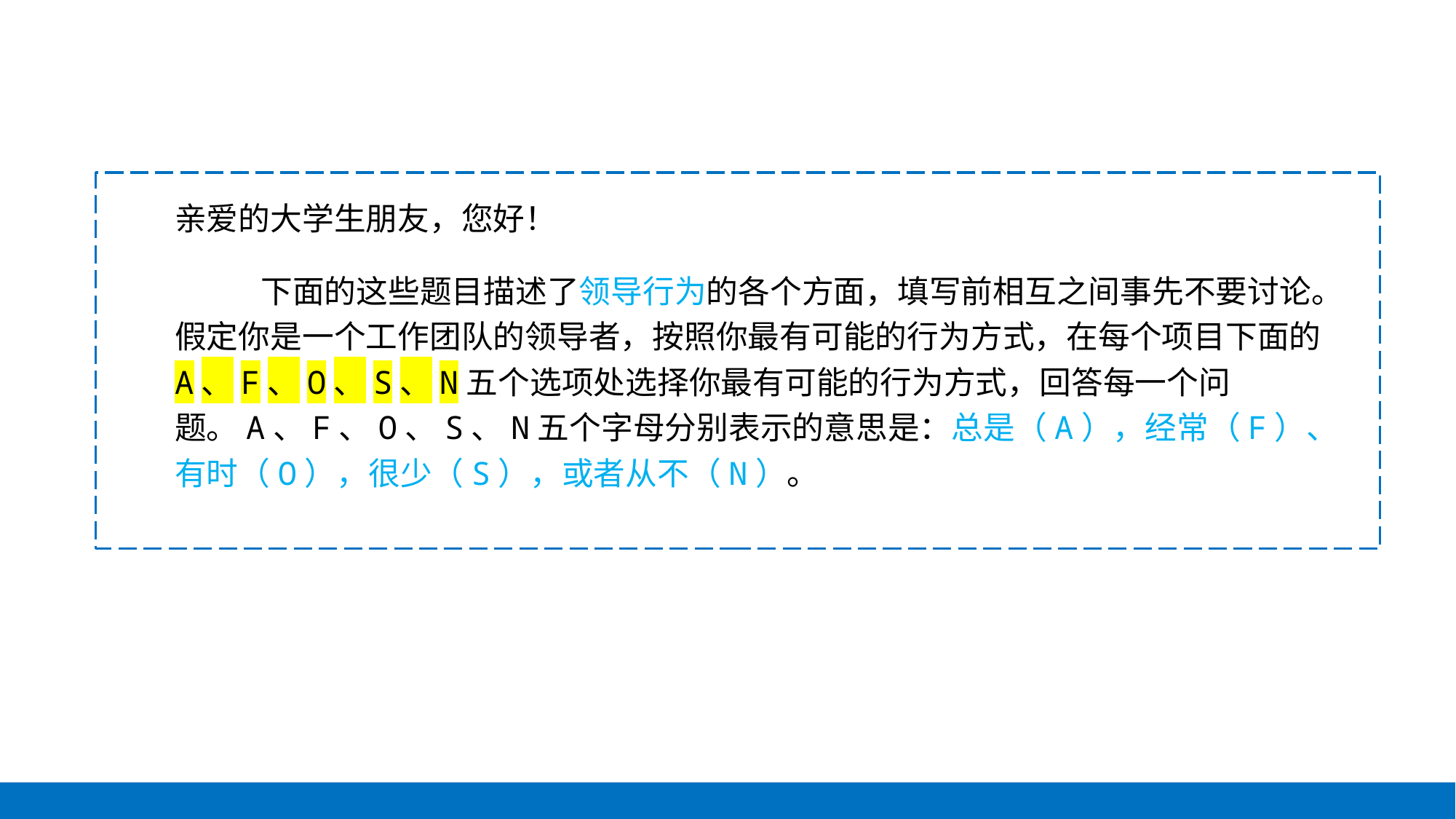

亲爱的大学生朋友，您好！
下面的这些题目描述了领导行为的各个方面，填写前相互之间事先不要讨论。假定你是一个工作团队的领导者，按照你最有可能的行为方式，在每个项目下面的A、F、O、S、N五个选项处选择你最有可能的行为方式，回答每一个问题。A、F、O、S、N五个字母分别表示的意思是：总是（A），经常（F）、有时（O），很少（S），或者从不（N）。